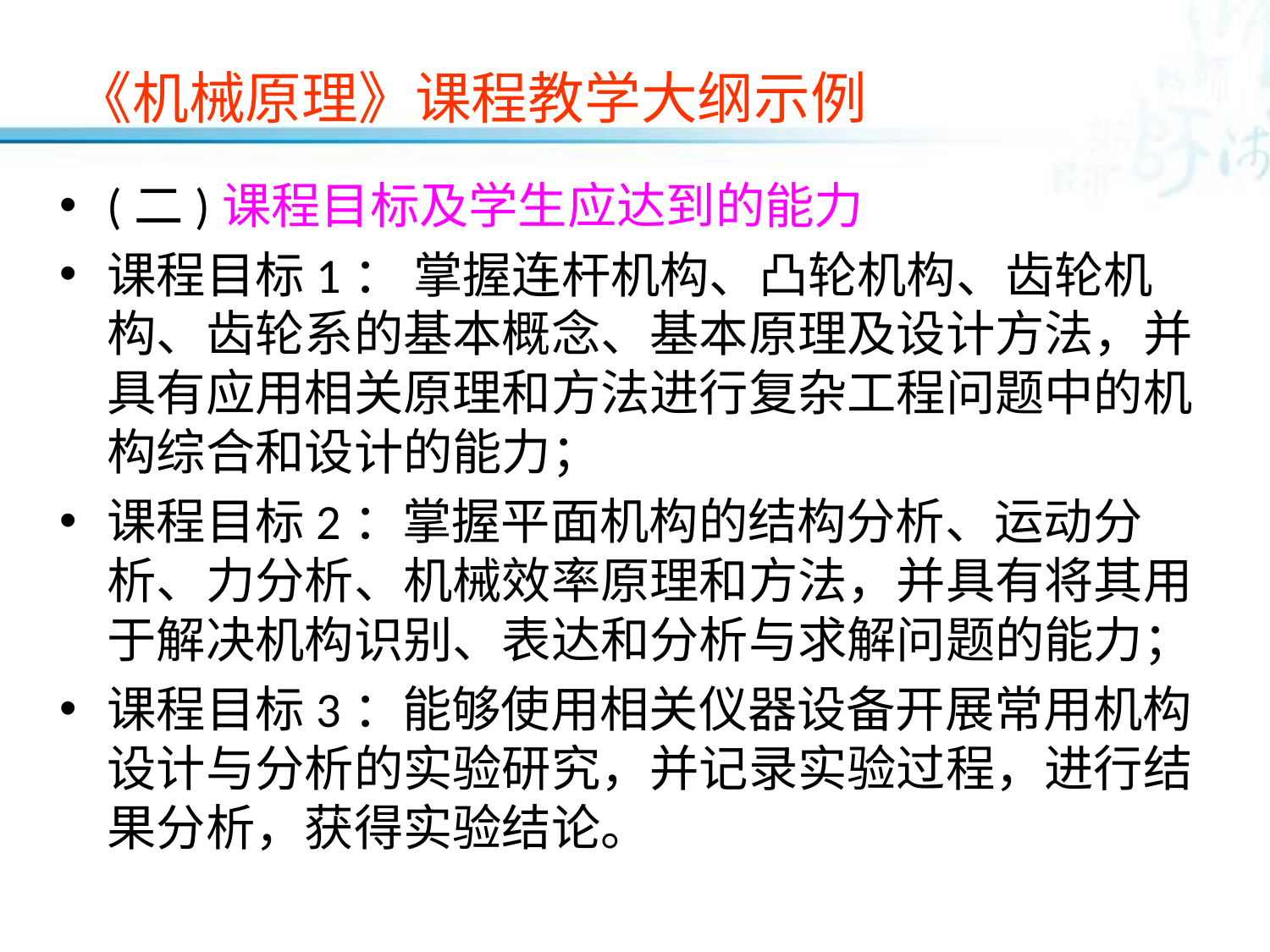

# 《机械原理》课程教学大纲示例
(二)课程目标及学生应达到的能力
课程目标1： 掌握连杆机构、凸轮机构、齿轮机构、齿轮系的基本概念、基本原理及设计方法，并具有应用相关原理和方法进行复杂工程问题中的机构综合和设计的能力；
课程目标2：掌握平面机构的结构分析、运动分析、力分析、机械效率原理和方法，并具有将其用于解决机构识别、表达和分析与求解问题的能力；
课程目标3：能够使用相关仪器设备开展常用机构设计与分析的实验研究，并记录实验过程，进行结果分析，获得实验结论。